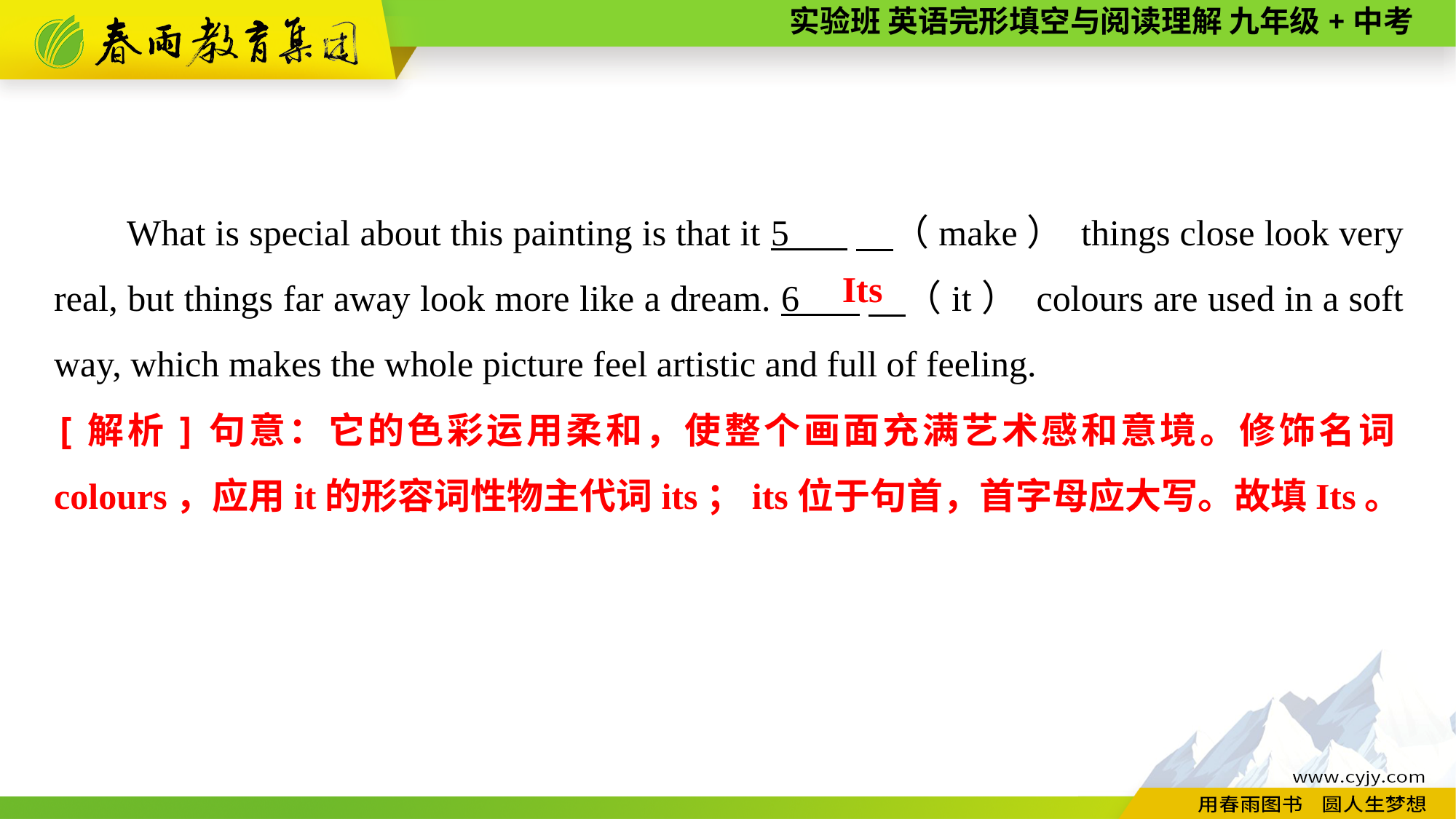

What is special about this painting is that it 5      　（make） things close look very real, but things far away look more like a dream. 6      　（it） colours are used in a soft way, which makes the whole picture feel artistic and full of feeling.
Its
[解析]句意：它的色彩运用柔和，使整个画面充满艺术感和意境。修饰名词colours，应用it的形容词性物主代词its；its位于句首，首字母应大写。故填Its。